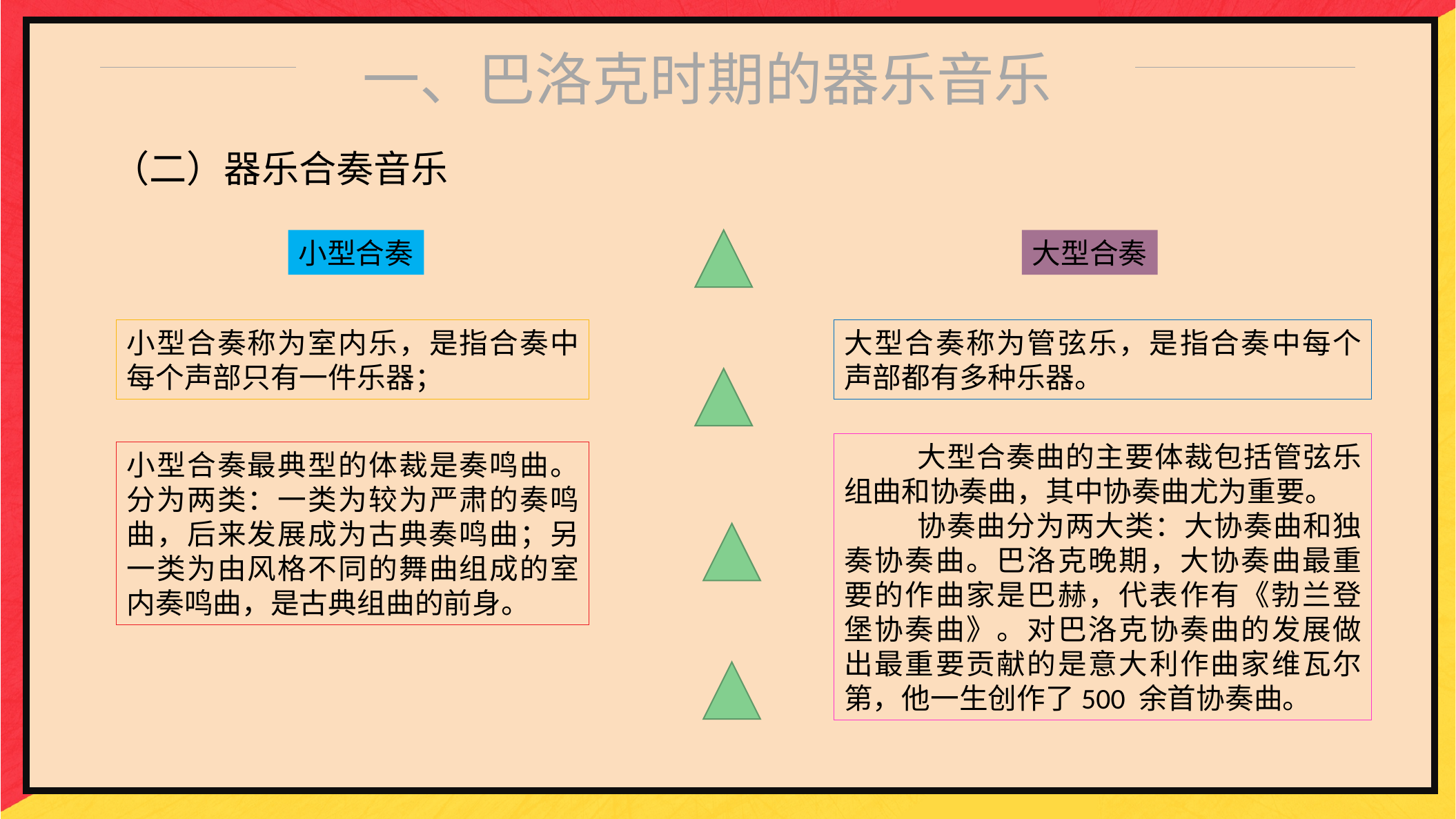

一、巴洛克时期的器乐音乐
（二）器乐合奏音乐
小型合奏

大型合奏
小型合奏称为室内乐，是指合奏中每个声部只有一件乐器；
大型合奏称为管弦乐，是指合奏中每个声部都有多种乐器。

         大型合奏曲的主要体裁包括管弦乐组曲和协奏曲，其中协奏曲尤为重要。
         协奏曲分为两大类：大协奏曲和独奏协奏曲。巴洛克晚期，大协奏曲最重要的作曲家是巴赫，代表作有《勃兰登堡协奏曲》。对巴洛克协奏曲的发展做出最重要贡献的是意大利作曲家维瓦尔第，他一生创作了500 余首协奏曲。
小型合奏最典型的体裁是奏鸣曲。分为两类：一类为较为严肃的奏鸣曲，后来发展成为古典奏鸣曲；另一类为由风格不同的舞曲组成的室内奏鸣曲，是古典组曲的前身。